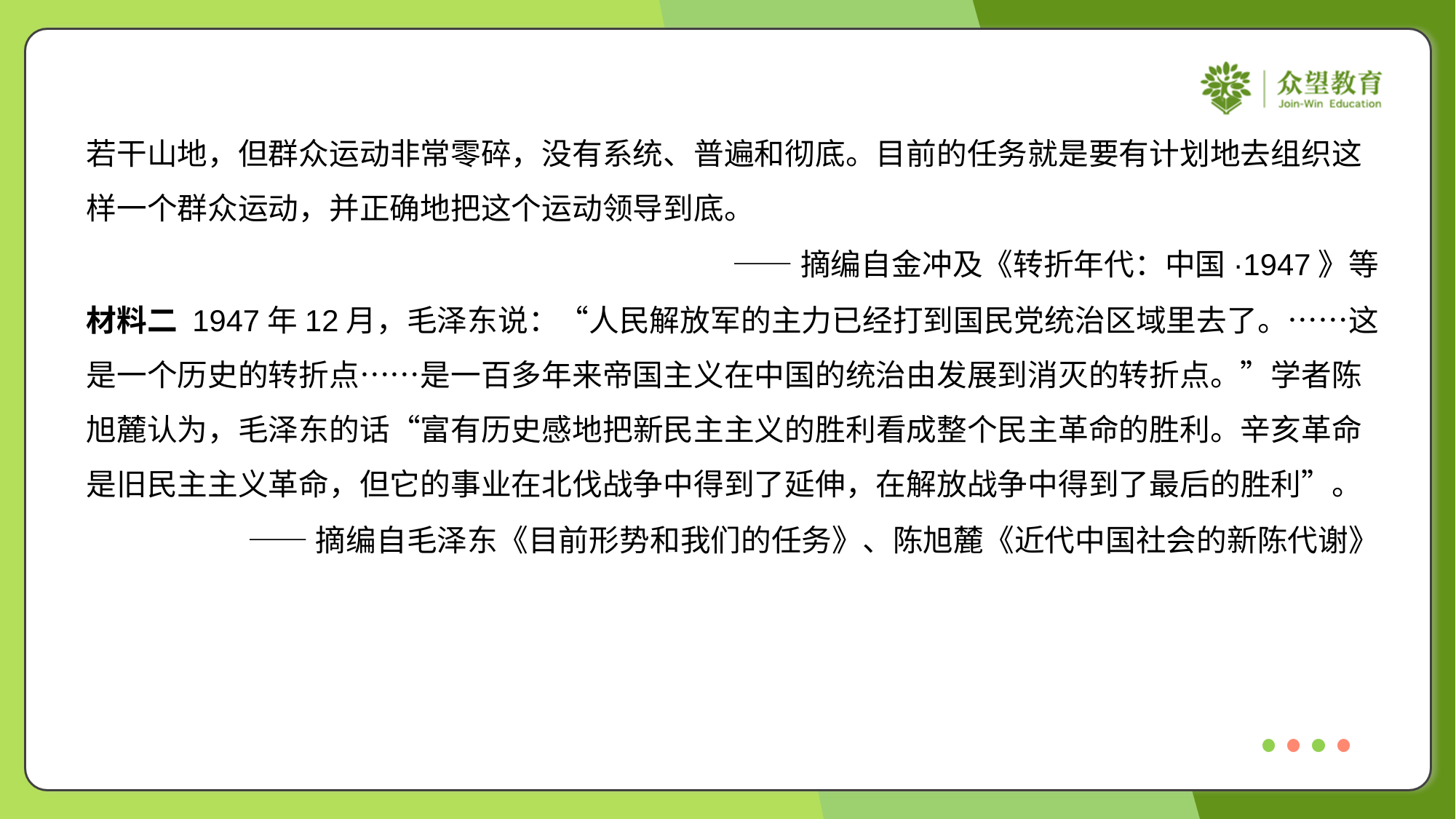

若干山地，但群众运动非常零碎，没有系统、普遍和彻底。目前的任务就是要有计划地去组织这
样一个群众运动，并正确地把这个运动领导到底。
——摘编自金冲及《转折年代：中国·1947》等
材料二 1947年12月，毛泽东说：“人民解放军的主力已经打到国民党统治区域里去了。……这
是一个历史的转折点……是一百多年来帝国主义在中国的统治由发展到消灭的转折点。”学者陈
旭麓认为，毛泽东的话“富有历史感地把新民主主义的胜利看成整个民主革命的胜利。辛亥革命
是旧民主主义革命，但它的事业在北伐战争中得到了延伸，在解放战争中得到了最后的胜利”。
——摘编自毛泽东《目前形势和我们的任务》、陈旭麓《近代中国社会的新陈代谢》